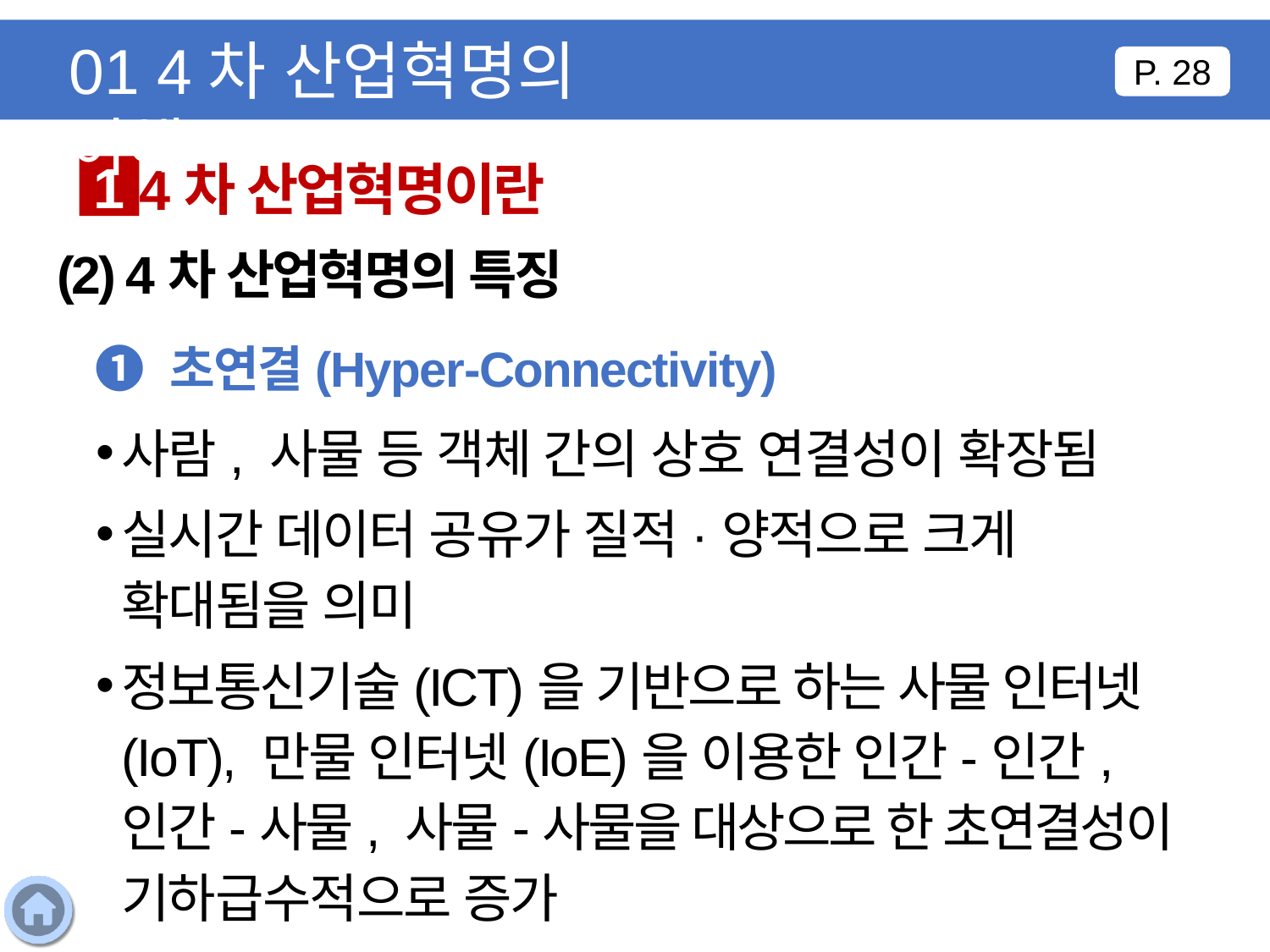

01 4차 산업혁명의 이해
P. 28
4차 산업혁명이란
1
(2) 4차 산업혁명의 특징
❶ 초연결(Hyper-Connectivity)
사람, 사물 등 객체 간의 상호 연결성이 확장됨
실시간 데이터 공유가 질적·양적으로 크게 확대됨을 의미
정보통신기술(ICT)을 기반으로 하는 사물 인터넷(IoT), 만물 인터넷(IoE)을 이용한 인간-인간, 인간-사물, 사물-사물을 대상으로 한 초연결성이 기하급수적으로 증가